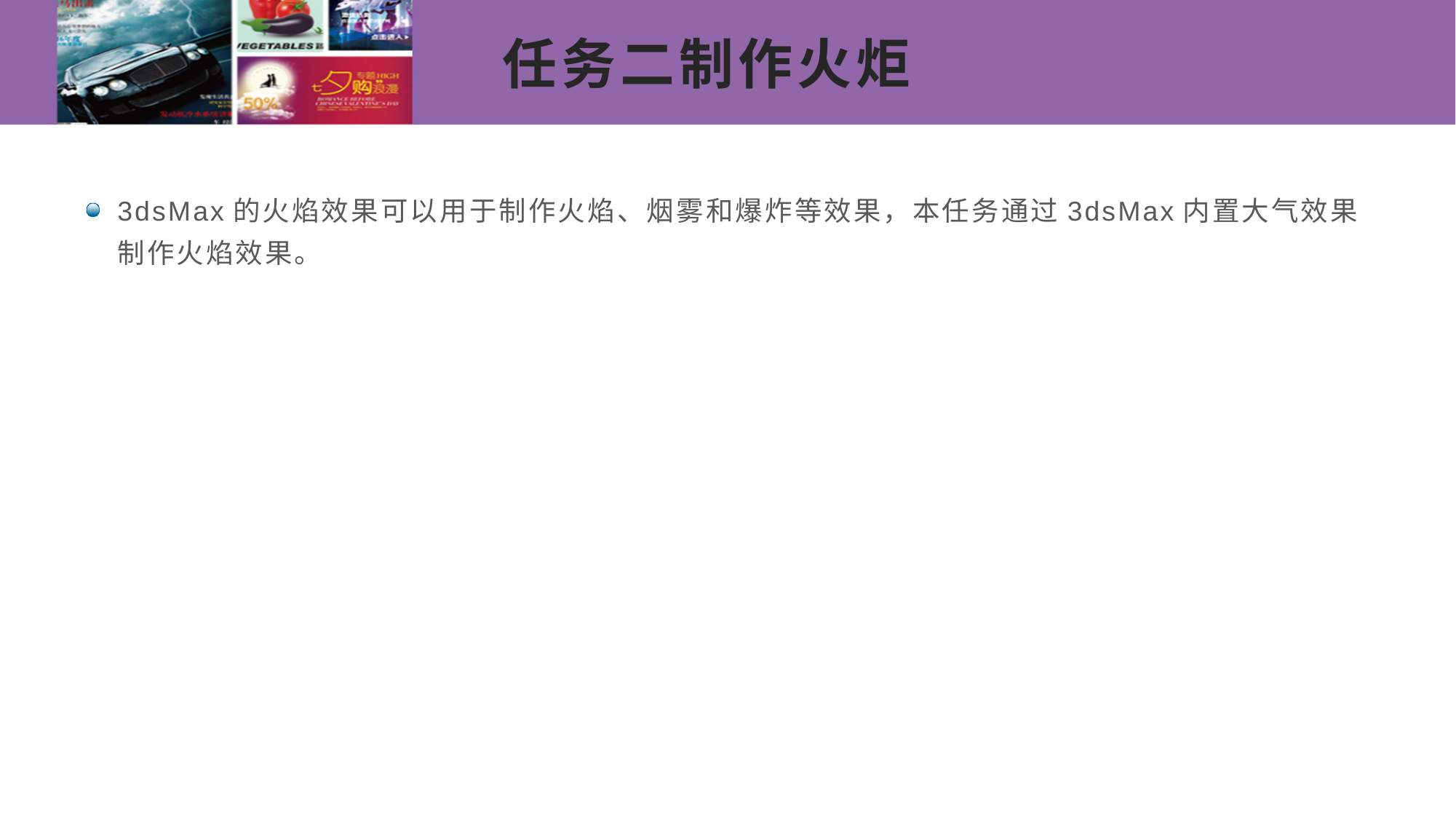

# 任务二制作火炬
3dsMax的火焰效果可以用于制作火焰、烟雾和爆炸等效果，本任务通过3dsMax内置大气效果制作火焰效果。